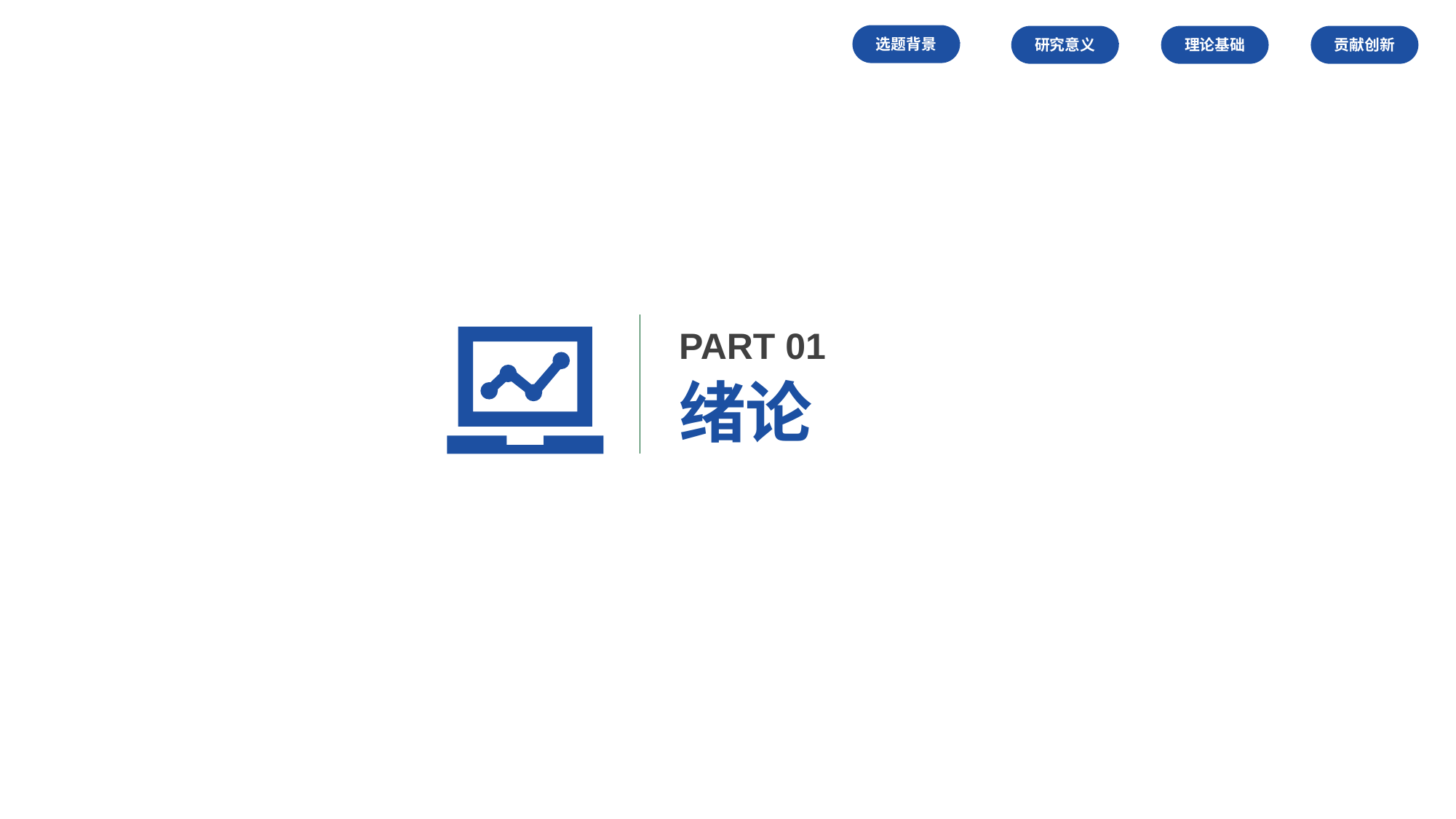

选题背景
研究意义
理论基础
贡献创新
PART 01

绪论